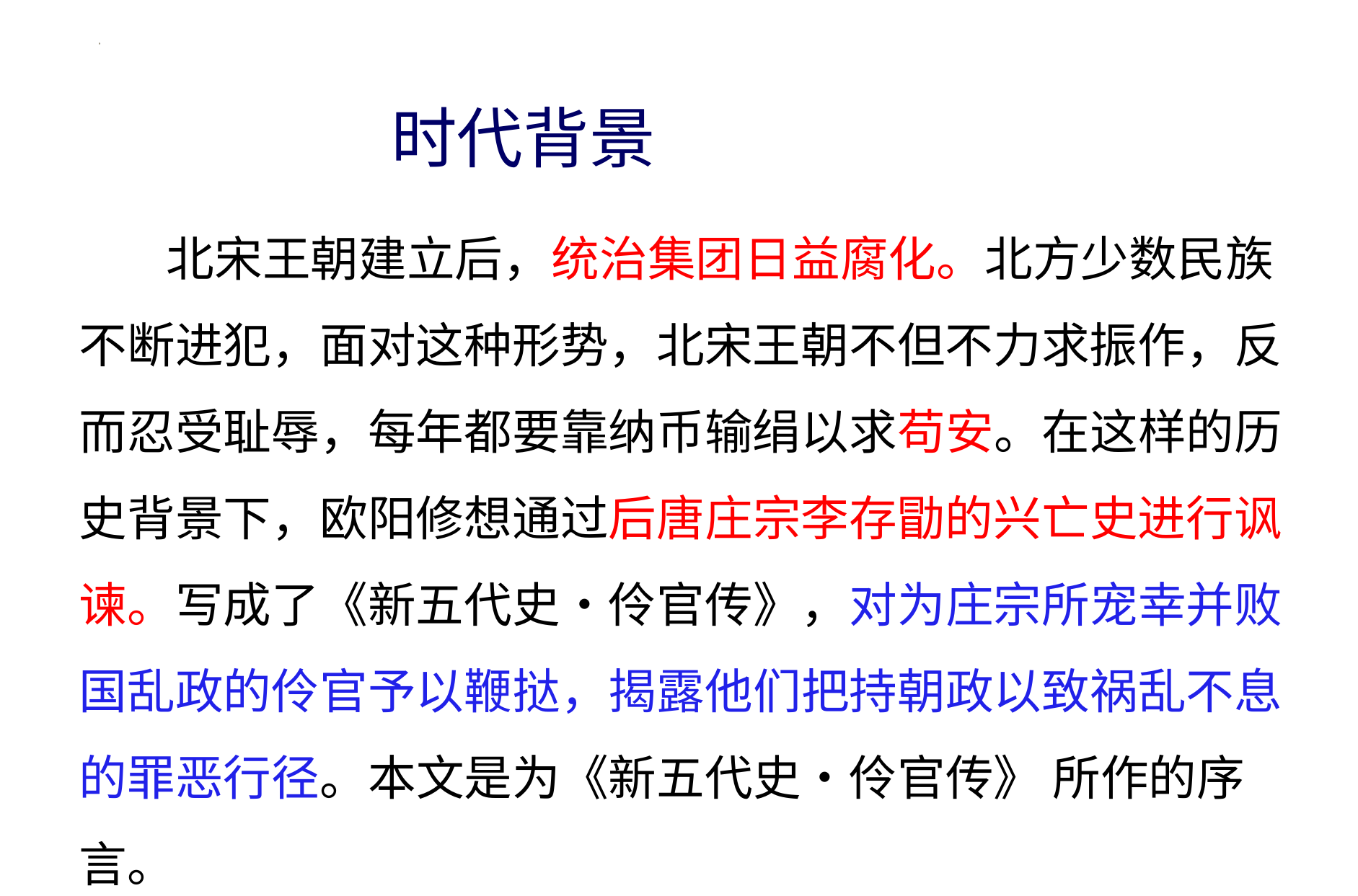

时代背景
       北宋王朝建立后，统治集团日益腐化。北方少数民族不断进犯，面对这种形势，北宋王朝不但不力求振作，反而忍受耻辱，每年都要靠纳币输绢以求苟安。在这样的历史背景下，欧阳修想通过后唐庄宗李存勖的兴亡史进行讽谏。写成了《新五代史•伶官传》，对为庄宗所宠幸并败国乱政的伶官予以鞭挞，揭露他们把持朝政以致祸乱不息的罪恶行径。本文是为《新五代史•伶官传》 所作的序言。